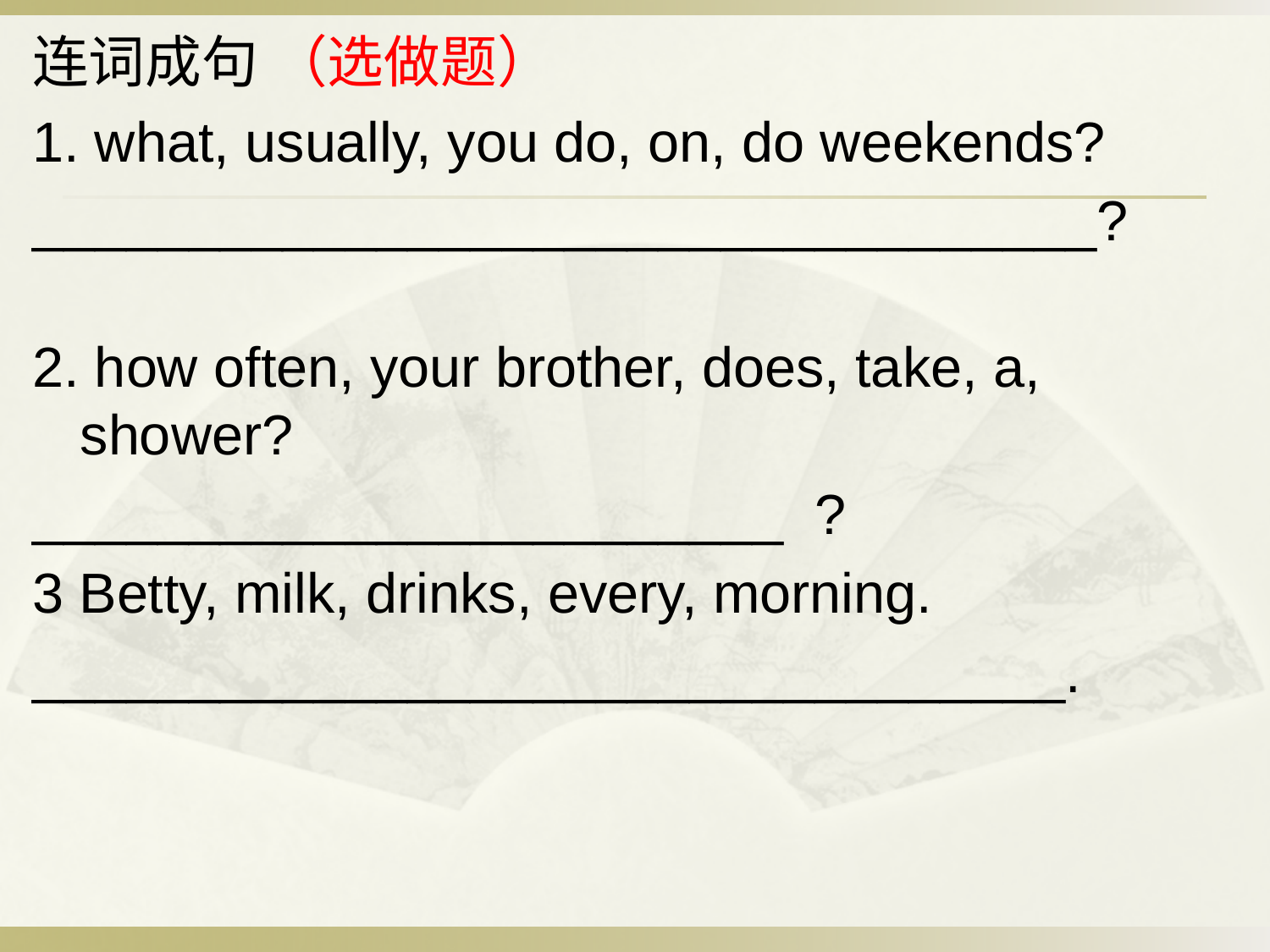

连词成句 （选做题）
1. what, usually, you do, on, do weekends?
__________________________________?
2. how often, your brother, does, take, a, shower?
________________________  ?
3 Betty, milk, drinks, every, morning.
_________________________________.